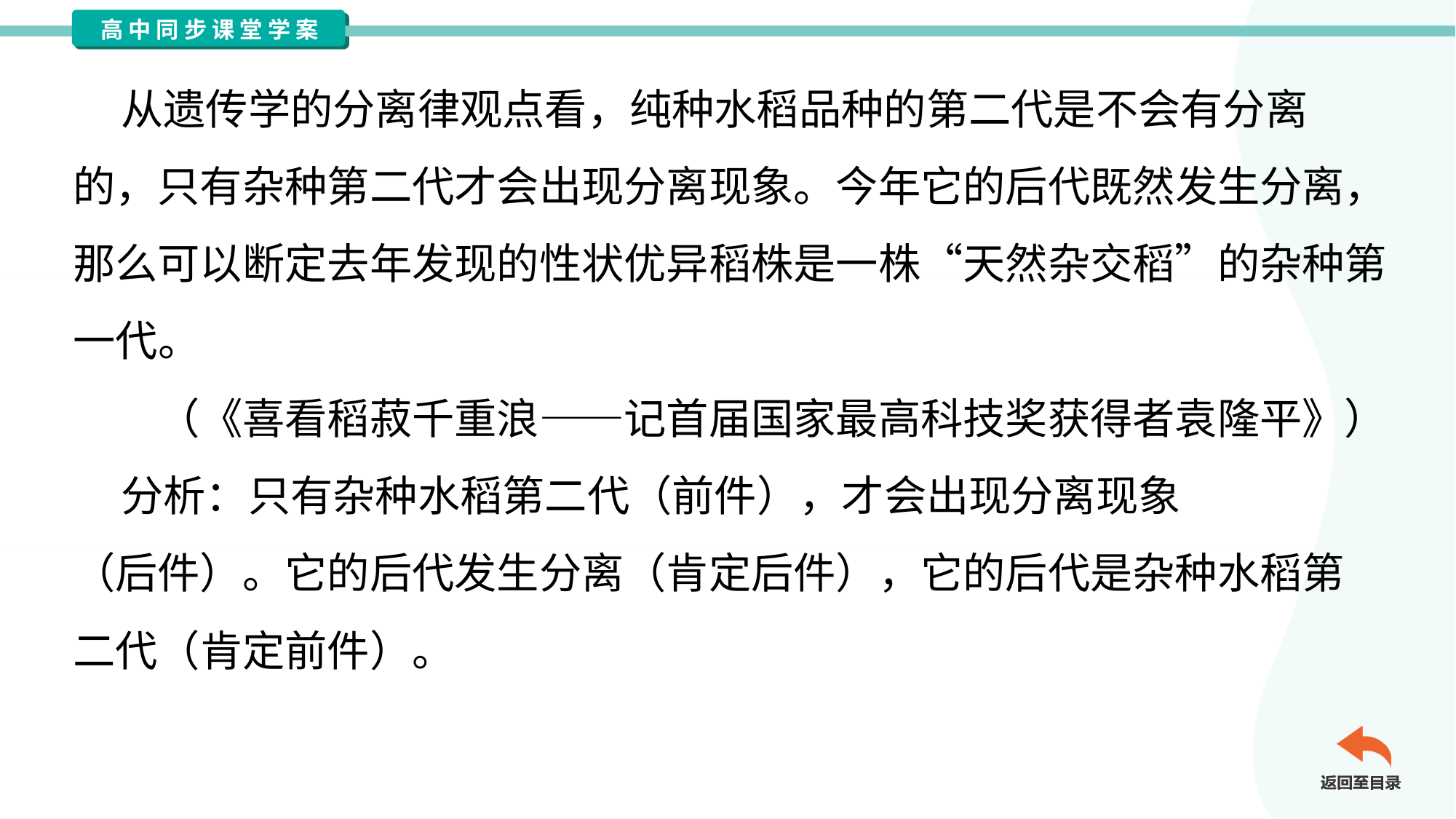

从遗传学的分离律观点看，纯种水稻品种的第二代是不会有分离
的，只有杂种第二代才会出现分离现象。今年它的后代既然发生分离，
那么可以断定去年发现的性状优异稻株是一株“天然杂交稻”的杂种第
一代。
（《喜看稻菽千重浪——记首届国家最高科技奖获得者袁隆平》）
    分析：只有杂种水稻第二代（前件），才会出现分离现象
（后件）。它的后代发生分离（肯定后件），它的后代是杂种水稻第
二代（肯定前件）。